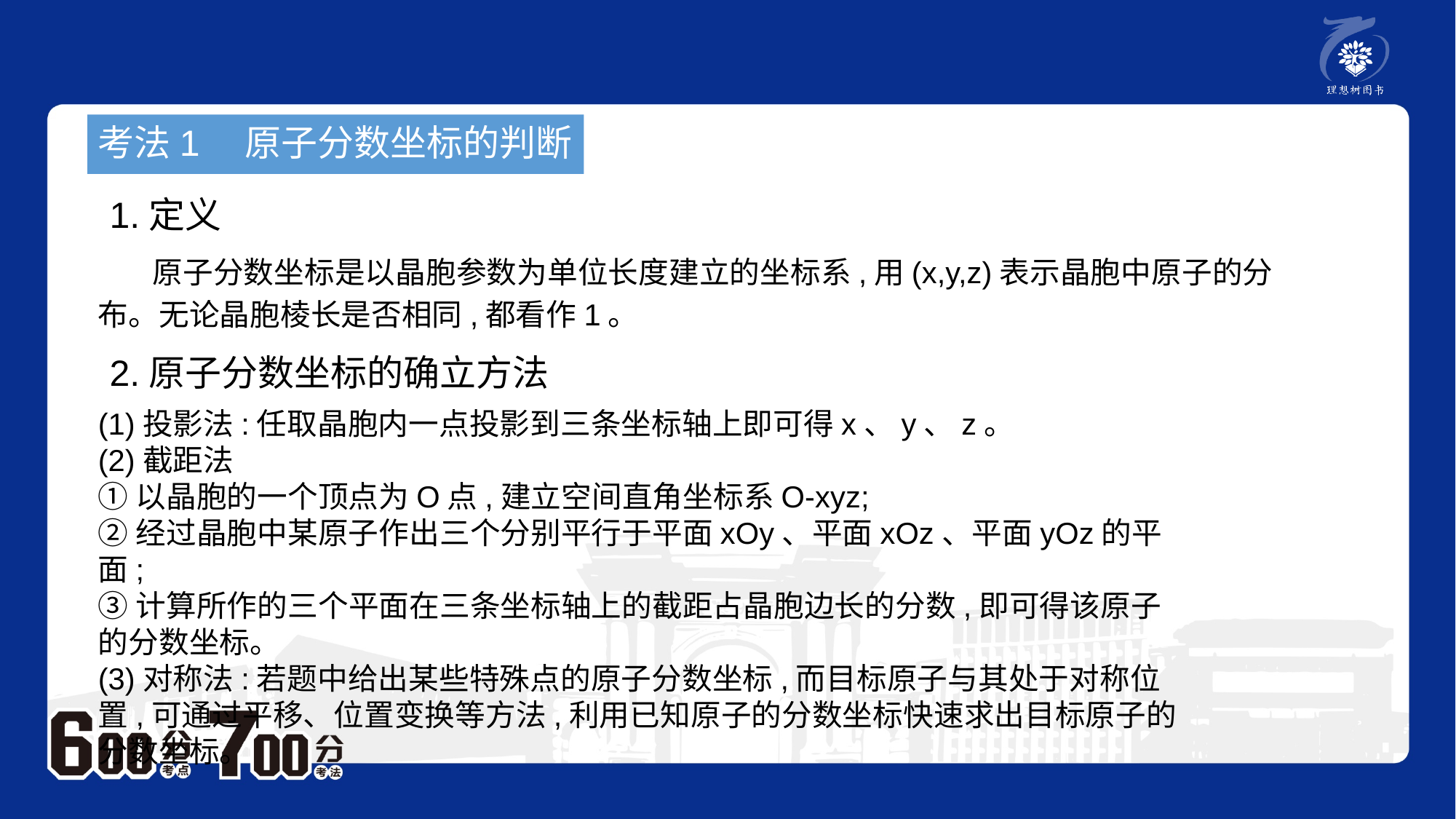

考法1　原子分数坐标的判断

1.定义
       原子分数坐标是以晶胞参数为单位长度建立的坐标系,用(x,y,z)表示晶胞中原子的分布。无论晶胞棱长是否相同,都看作1。
2.原子分数坐标的确立方法
(1)投影法:任取晶胞内一点投影到三条坐标轴上即可得x、y、z。
(2)截距法
①以晶胞的一个顶点为O点,建立空间直角坐标系O-xyz;
②经过晶胞中某原子作出三个分别平行于平面xOy、平面xOz、平面yOz的平面;
③计算所作的三个平面在三条坐标轴上的截距占晶胞边长的分数,即可得该原子的分数坐标。
(3)对称法:若题中给出某些特殊点的原子分数坐标,而目标原子与其处于对称位置,可通过平移、位置变换等方法,利用已知原子的分数坐标快速求出目标原子的分数坐标。